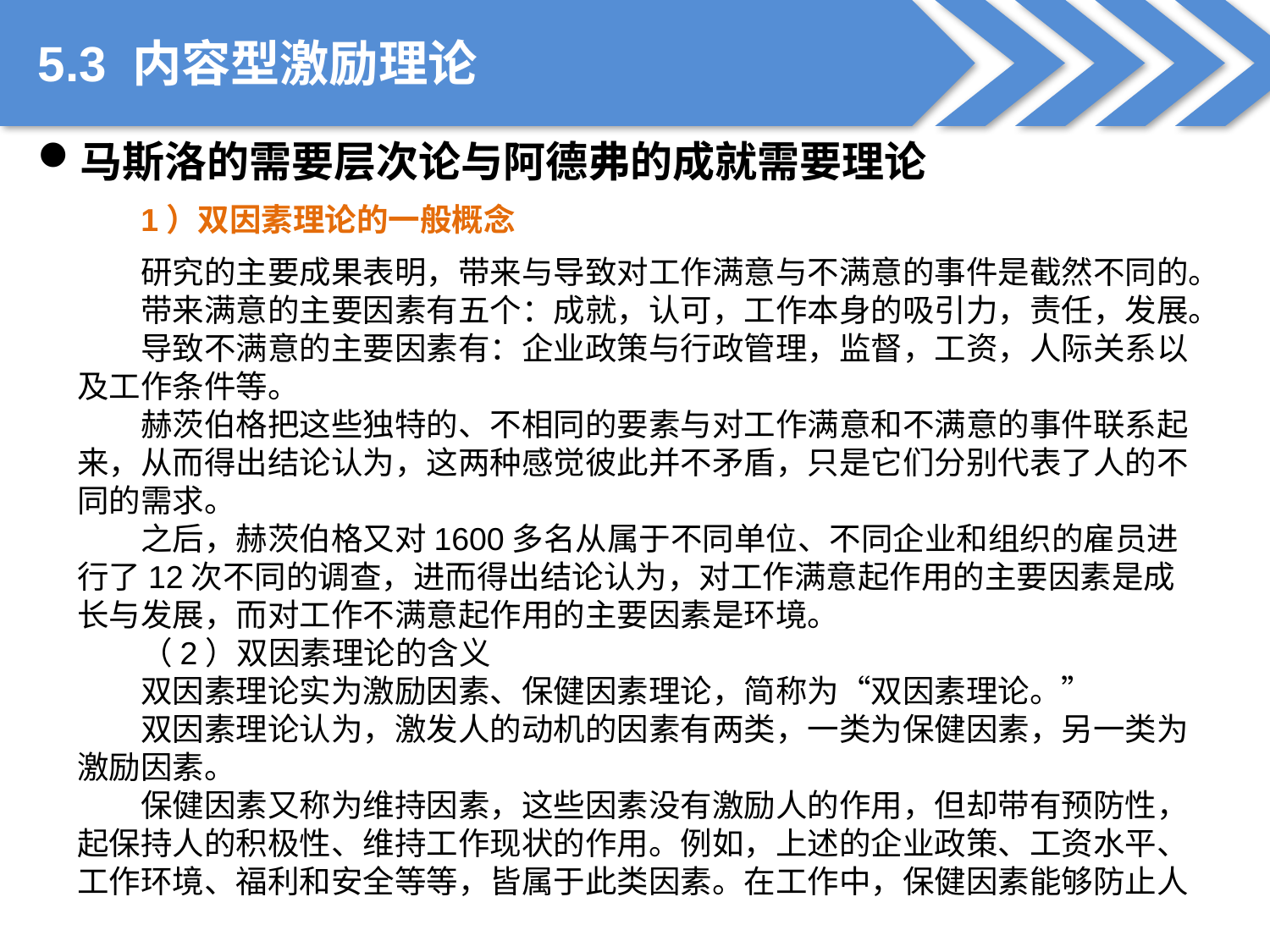

5.3 内容型激励理论
马斯洛的需要层次论与阿德弗的成就需要理论
1）双因素理论的一般概念
研究的主要成果表明，带来与导致对工作满意与不满意的事件是截然不同的。
带来满意的主要因素有五个：成就，认可，工作本身的吸引力，责任，发展。
导致不满意的主要因素有：企业政策与行政管理，监督，工资，人际关系以及工作条件等。
赫茨伯格把这些独特的、不相同的要素与对工作满意和不满意的事件联系起来，从而得出结论认为，这两种感觉彼此并不矛盾，只是它们分别代表了人的不同的需求。
之后，赫茨伯格又对1600多名从属于不同单位、不同企业和组织的雇员进行了12次不同的调查，进而得出结论认为，对工作满意起作用的主要因素是成长与发展，而对工作不满意起作用的主要因素是环境。
（2）双因素理论的含义
双因素理论实为激励因素、保健因素理论，简称为“双因素理论。”
双因素理论认为，激发人的动机的因素有两类，一类为保健因素，另一类为激励因素。
保健因素又称为维持因素，这些因素没有激励人的作用，但却带有预防性，起保持人的积极性、维持工作现状的作用。例如，上述的企业政策、工资水平、工作环境、福利和安全等等，皆属于此类因素。在工作中，保健因素能够防止人